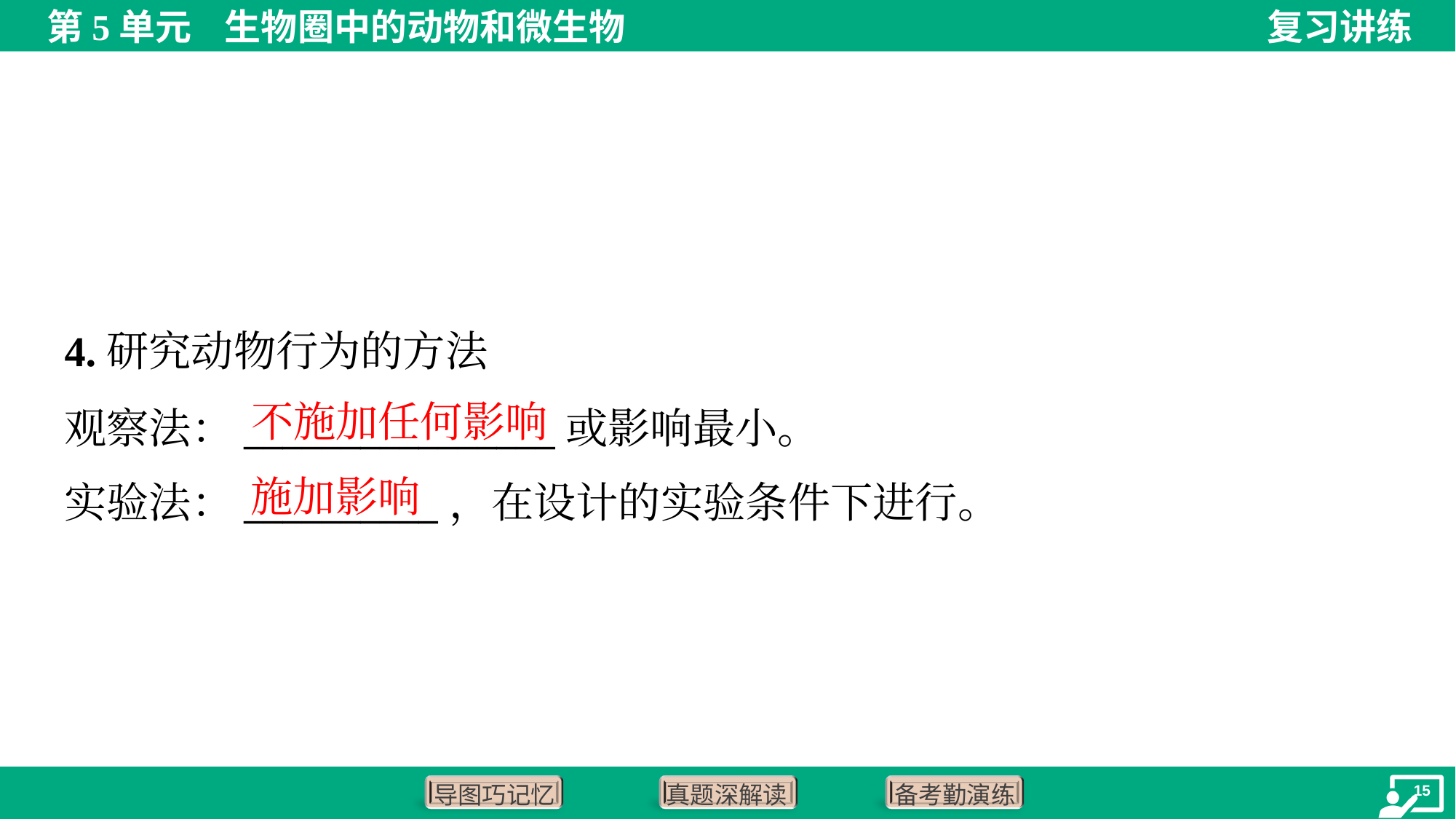

4.研究动物行为的方法
观察法：________________或影响最小。
实验法：__________，在设计的实验条件下进行。
不施加任何影响
施加影响